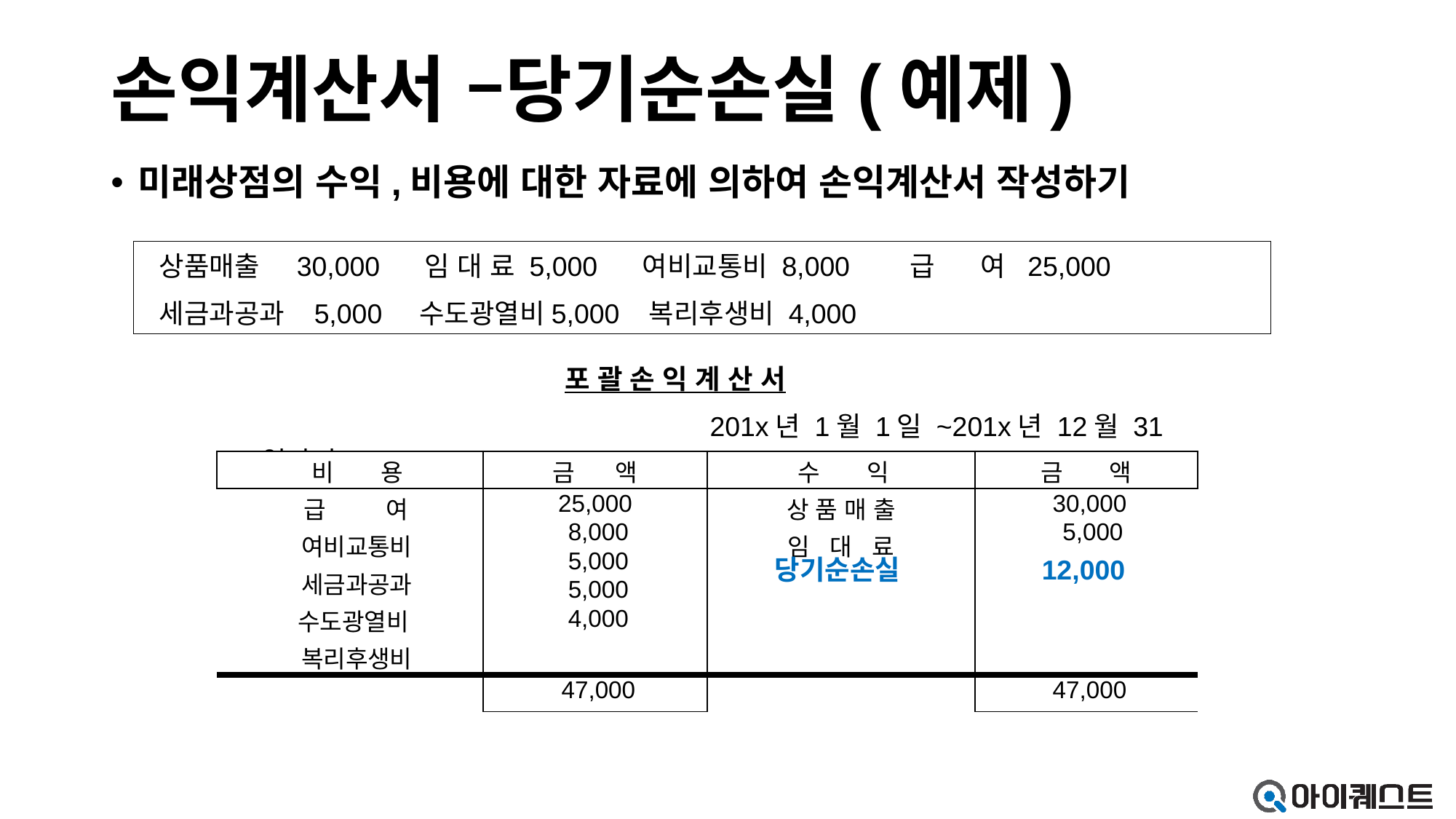

# 손익계산서 –당기순손실(예제)
미래상점의 수익,비용에 대한 자료에 의하여 손익계산서 작성하기

상품매출    30,000     임 대 료 5,000     여비교통비 8,000       급      여  25,000
세금과공과   5,000    수도광열비5,000   복리후생비 4,000
포 괄 손 익 계 산 서
                   201x년 1월 1일 ~201x년 12월 31일까지
| 비 용 | 금 액 | 수 익 | 금 액 |
| --- | --- | --- | --- |
| 급 여  여비교통비  세금과공과  수도광열비 복리후생비 | 25,000 8,000 5,000 5,000 4,000 | 상 품 매 출 임 대 료 | 30,000  5,000 |
|  | 47,000 |  | 47,000 |
당기순손실
12,000